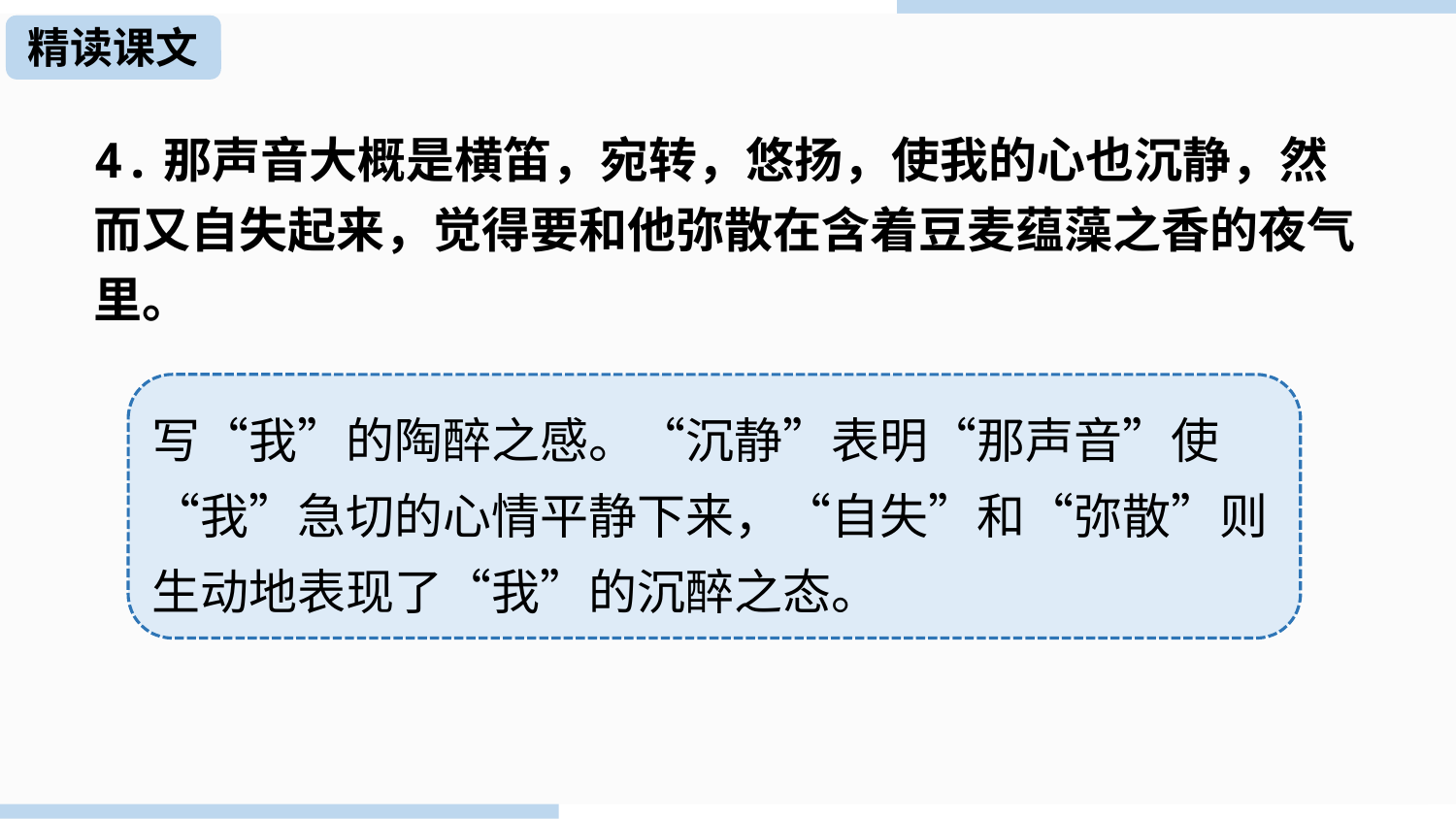

精读课文
精读课文
4.那声音大概是横笛，宛转，悠扬，使我的心也沉静，然而又自失起来，觉得要和他弥散在含着豆麦蕴藻之香的夜气里。
写“我”的陶醉之感。“沉静”表明“那声音”使“我”急切的心情平静下来，“自失”和“弥散”则生动地表现了“我”的沉醉之态。